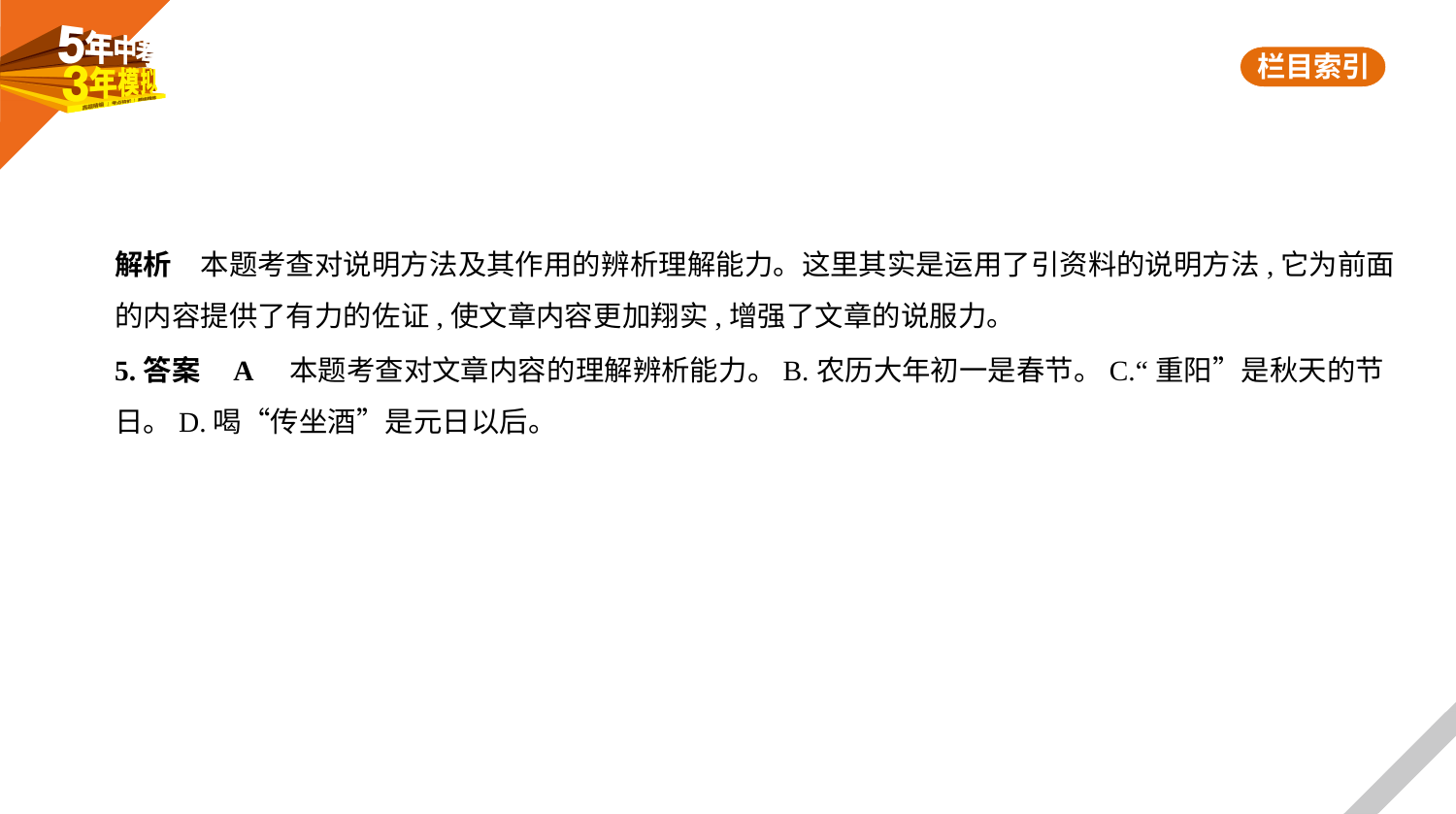

解析　本题考查对说明方法及其作用的辨析理解能力。这里其实是运用了引资料的说明方法,它为前面
的内容提供了有力的佐证,使文章内容更加翔实,增强了文章的说服力。
5.答案    A　本题考查对文章内容的理解辨析能力。B.农历大年初一是春节。C.“重阳”是秋天的节
日。D.喝“传坐酒”是元日以后。